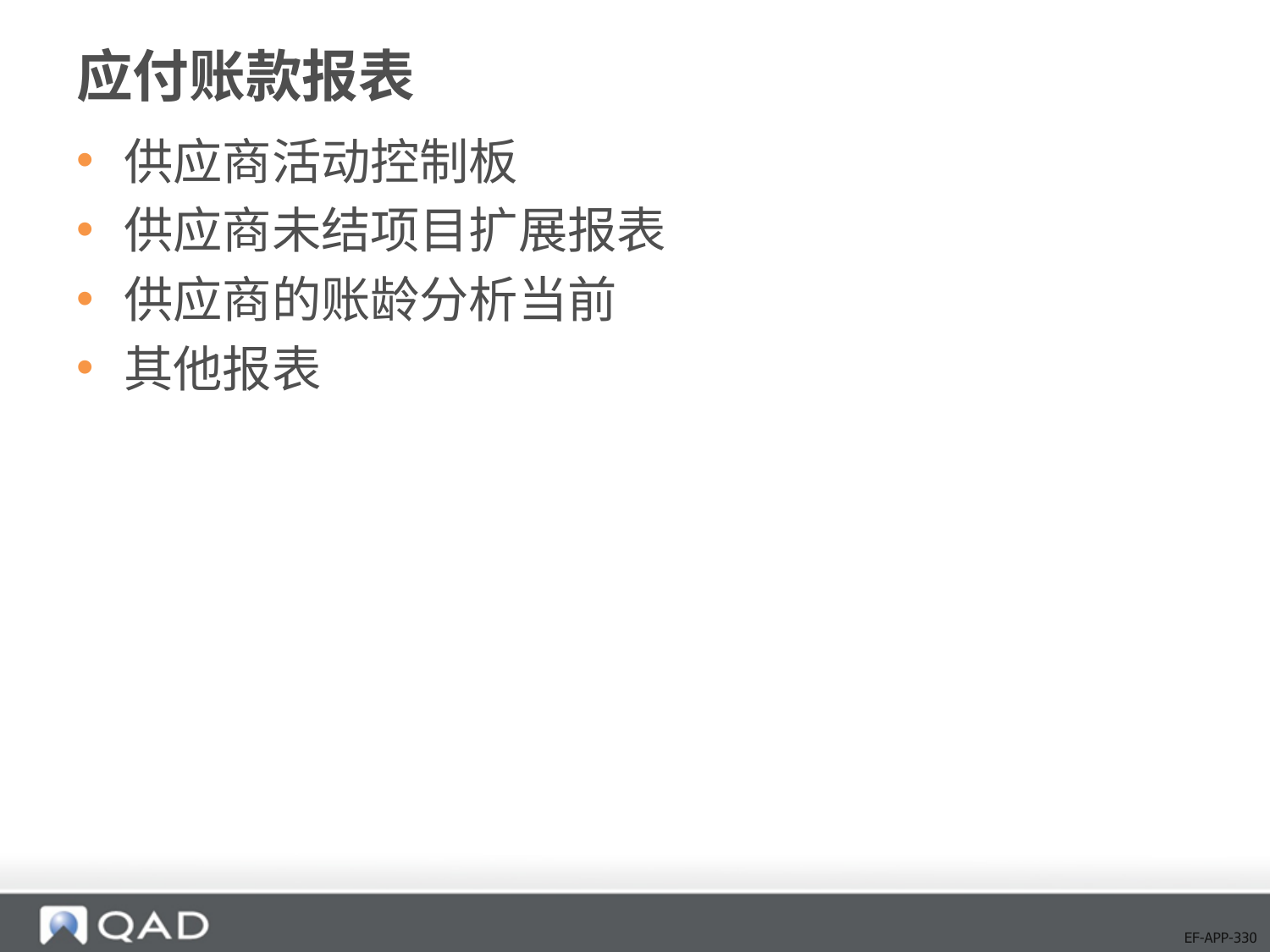

# 应付账款报表
供应商活动控制板
供应商未结项目扩展报表
供应商的账龄分析当前
其他报表

EF-APP-330